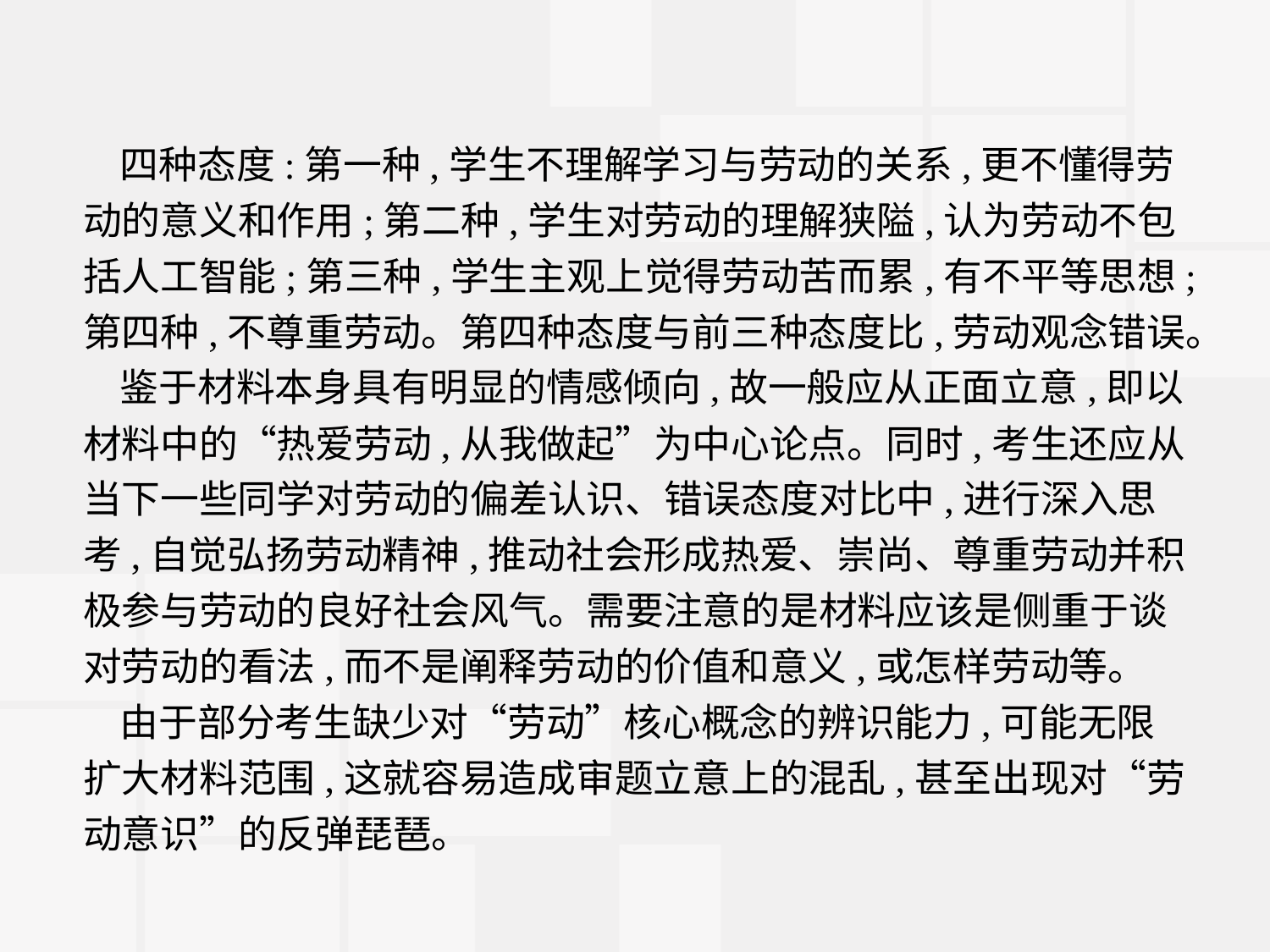

四种态度:第一种,学生不理解学习与劳动的关系,更不懂得劳动的意义和作用;第二种,学生对劳动的理解狭隘,认为劳动不包括人工智能;第三种,学生主观上觉得劳动苦而累,有不平等思想;第四种,不尊重劳动。第四种态度与前三种态度比,劳动观念错误。
鉴于材料本身具有明显的情感倾向,故一般应从正面立意,即以材料中的“热爱劳动,从我做起”为中心论点。同时,考生还应从当下一些同学对劳动的偏差认识、错误态度对比中,进行深入思考,自觉弘扬劳动精神,推动社会形成热爱、崇尚、尊重劳动并积极参与劳动的良好社会风气。需要注意的是材料应该是侧重于谈对劳动的看法,而不是阐释劳动的价值和意义,或怎样劳动等。
由于部分考生缺少对“劳动”核心概念的辨识能力,可能无限扩大材料范围,这就容易造成审题立意上的混乱,甚至出现对“劳动意识”的反弹琵琶。